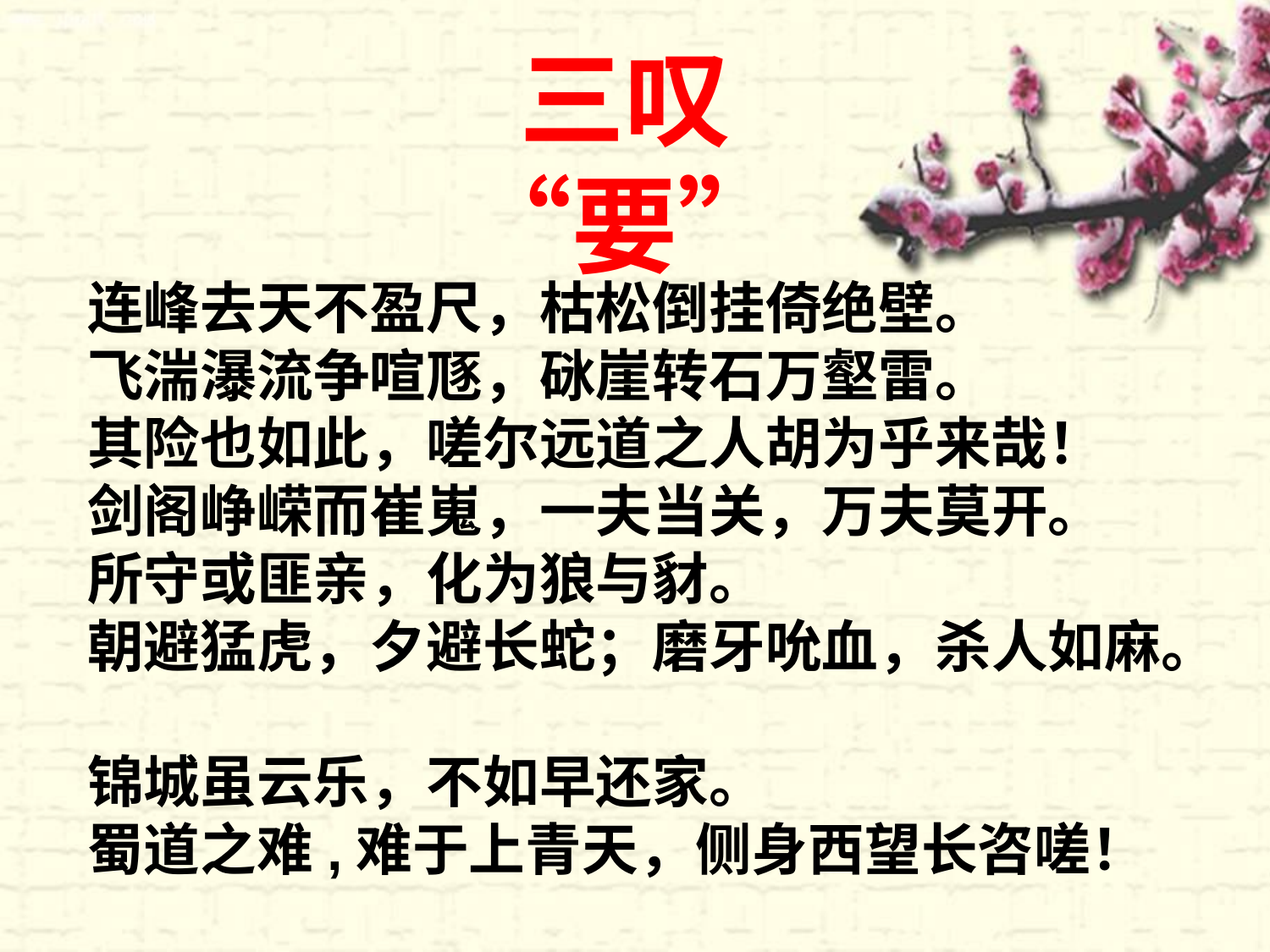

三叹“要”
连峰去天不盈尺，枯松倒挂倚绝壁。
飞湍瀑流争喧豗，砯崖转石万壑雷。
其险也如此，嗟尔远道之人胡为乎来哉！
剑阁峥嵘而崔嵬，一夫当关，万夫莫开。
所守或匪亲，化为狼与豺。
朝避猛虎，夕避长蛇；磨牙吮血，杀人如麻。
锦城虽云乐，不如早还家。
蜀道之难,难于上青天，侧身西望长咨嗟！